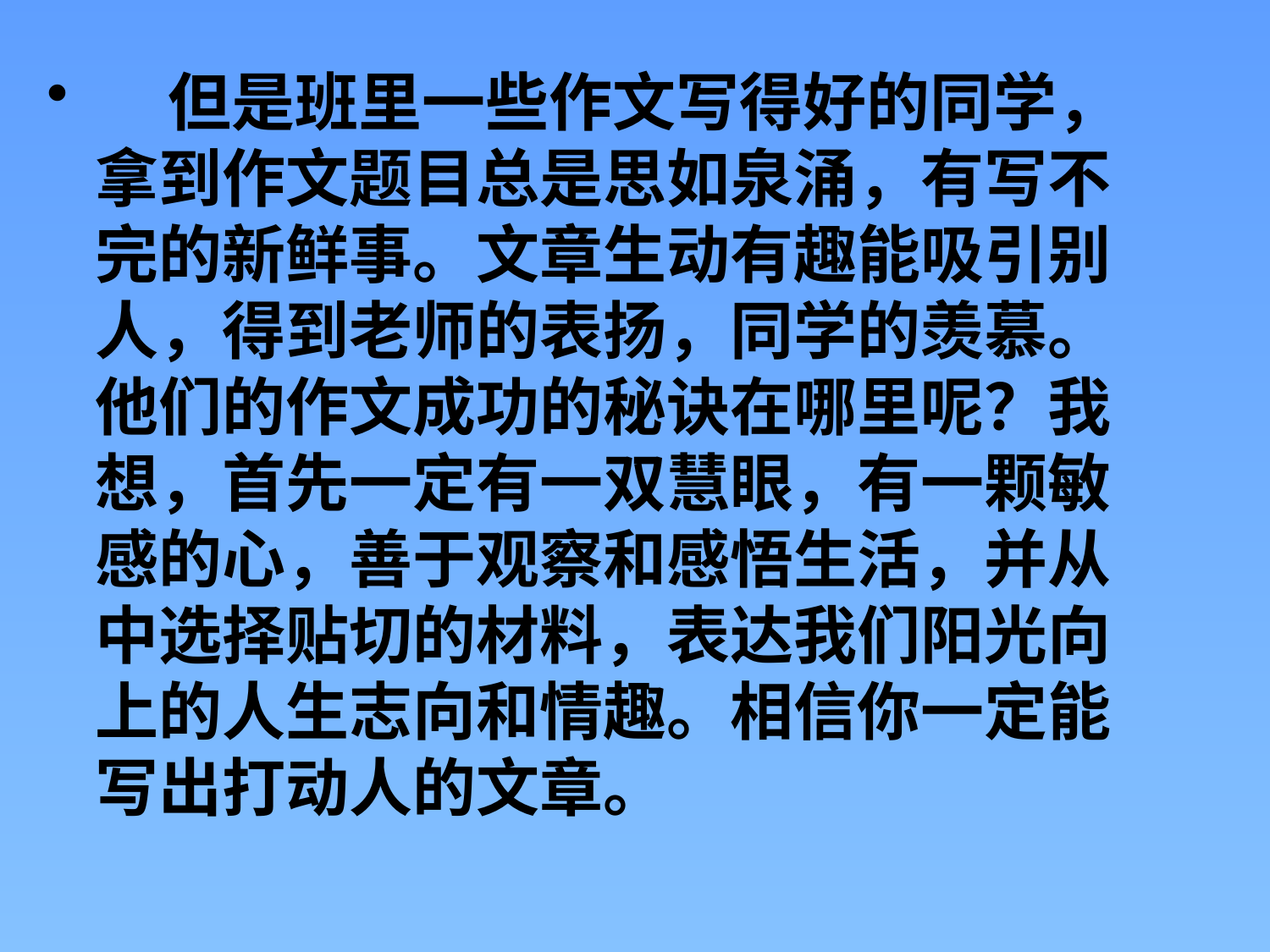

但是班里一些作文写得好的同学，拿到作文题目总是思如泉涌，有写不完的新鲜事。文章生动有趣能吸引别人，得到老师的表扬，同学的羡慕。他们的作文成功的秘诀在哪里呢？我想，首先一定有一双慧眼，有一颗敏感的心，善于观察和感悟生活，并从中选择贴切的材料，表达我们阳光向上的人生志向和情趣。相信你一定能写出打动人的文章。